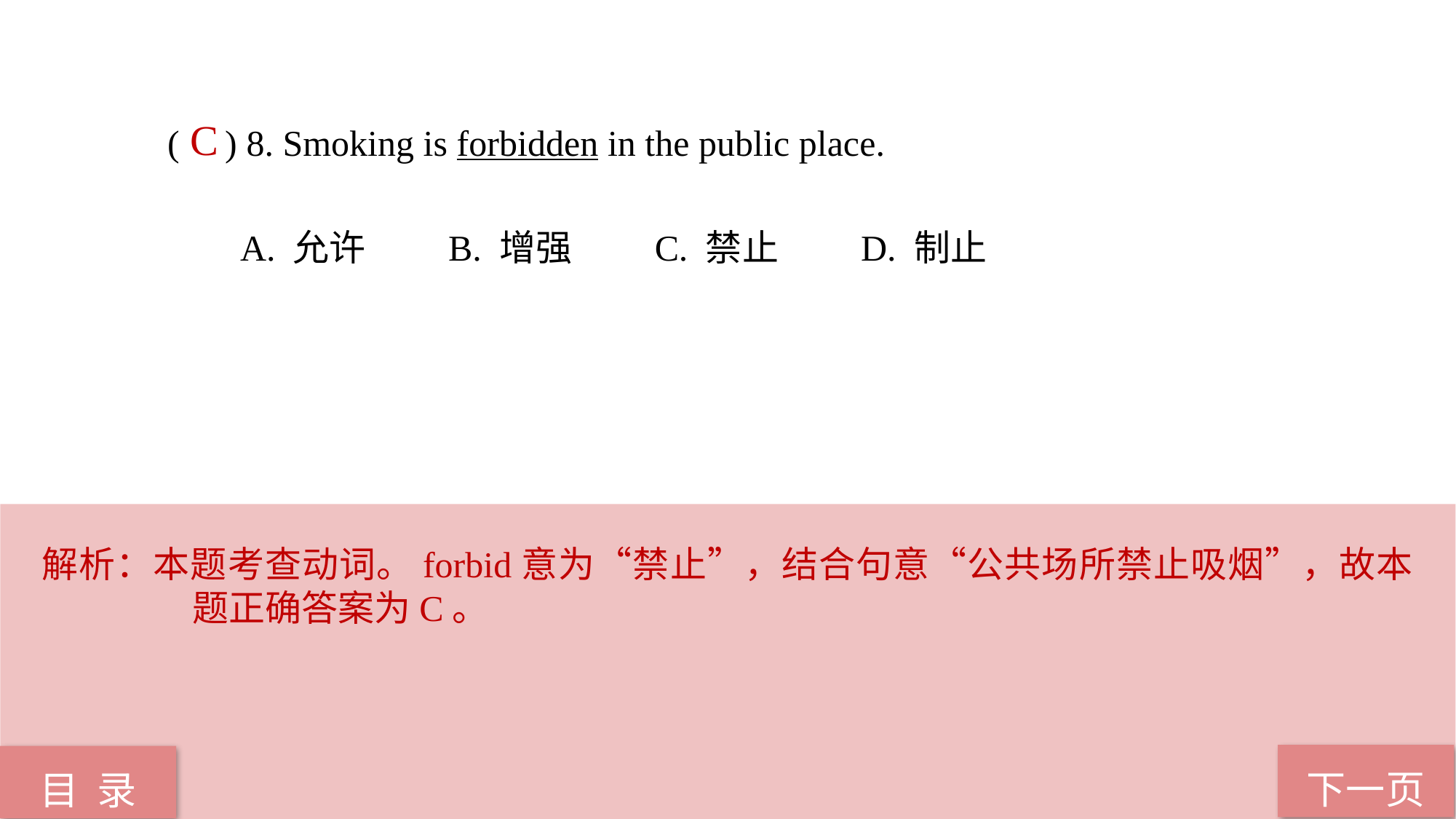

(     ) 8. Smoking is forbidden in the public place.

        A. 允许         B. 增强         C. 禁止         D. 制止
C
解析：本题考查动词。forbid意为“禁止”，结合句意“公共场所禁止吸烟”，故本题正确答案为C。